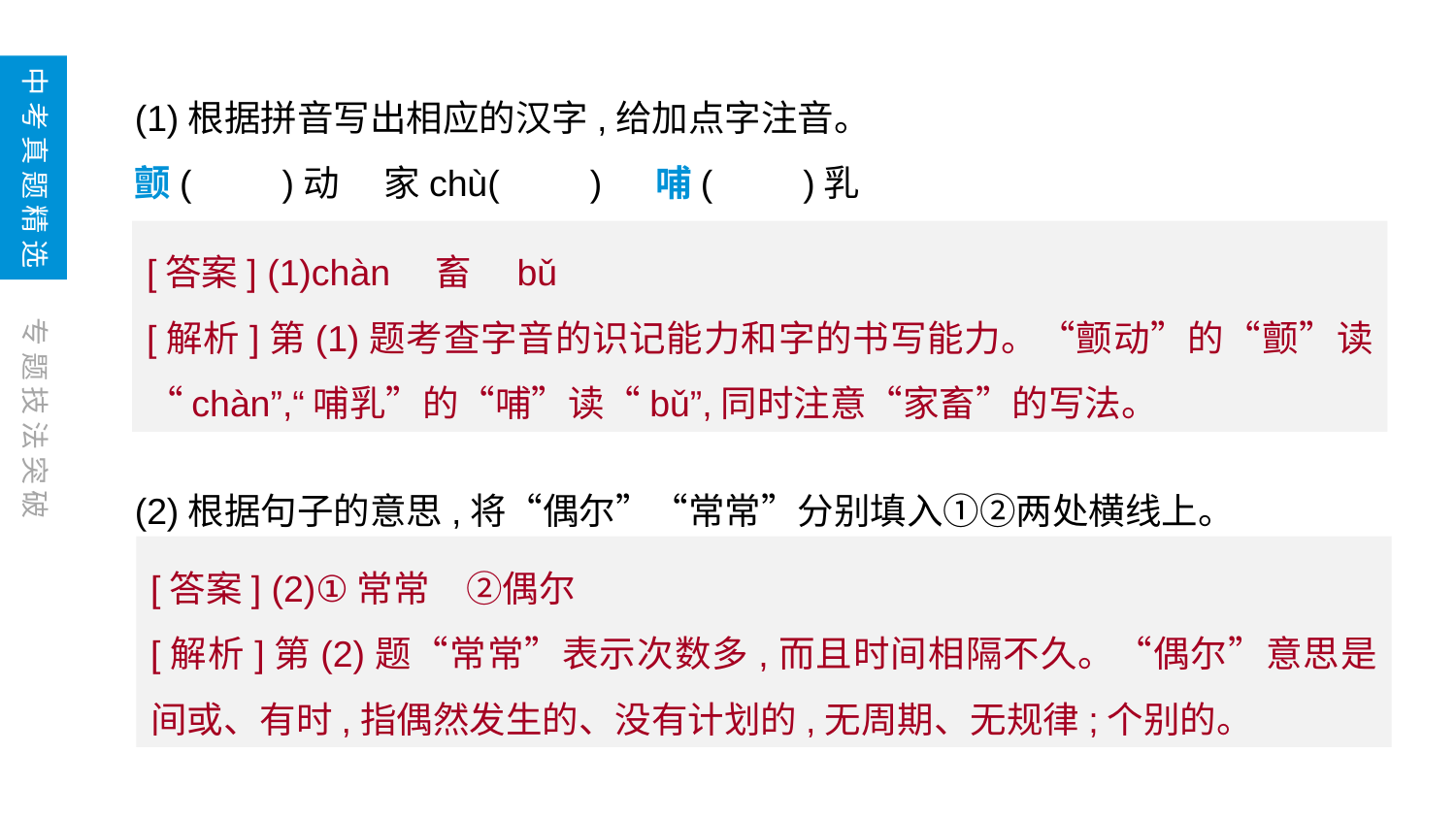

中考真题精选
(1)根据拼音写出相应的汉字,给加点字注音。
颤(　　)动　 家chù(　　)　 哺(　　)乳

(2)根据句子的意思,将“偶尔”“常常”分别填入①②两处横线上。
[答案] (1)chàn　畜　bǔ
[解析]第(1)题考查字音的识记能力和字的书写能力。“颤动”的“颤”读“chàn”,“哺乳”的“哺”读“bǔ”,同时注意“家畜”的写法。
专题技法突破
[答案] (2)①常常　②偶尔
[解析]第(2)题“常常”表示次数多,而且时间相隔不久。“偶尔”意思是间或、有时,指偶然发生的、没有计划的,无周期、无规律;个别的。